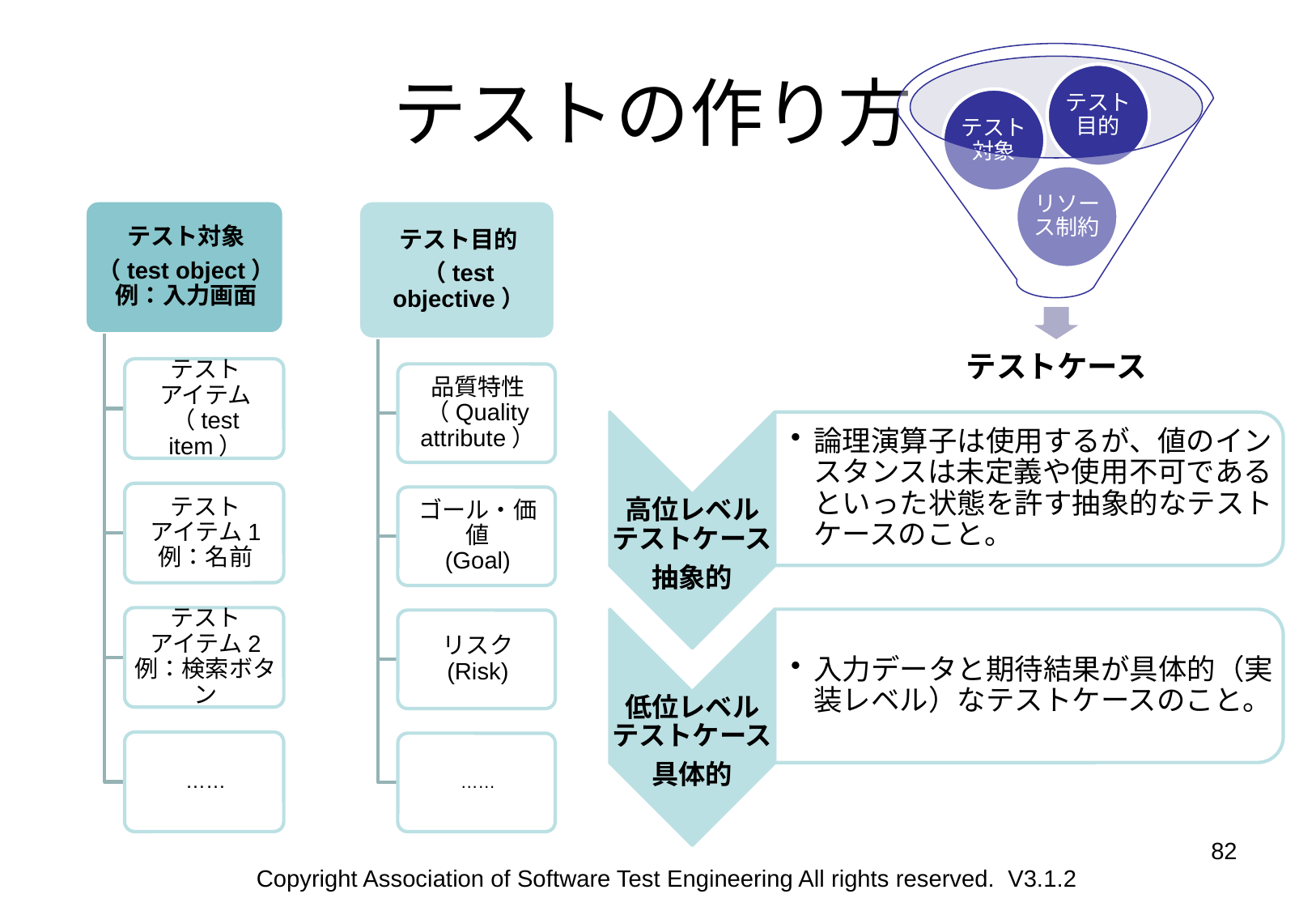

テストケース
リソース制約
テスト対象
テスト目的
# テストの作り方
テスト対象
（test object）
例：入力画面
テスト
アイテム
（test item）
テスト
アイテム1
例：名前
テスト
アイテム2
例：検索ボタン
……
テスト目的
（test objective）
品質特性
（Quality attribute）
ゴール・価値
(Goal)
リスク
(Risk)
……
高位レベル
テストケース
抽象的
論理演算子は使用するが、値のインスタンスは未定義や使用不可であるといった状態を許す抽象的なテストケースのこと。
低位レベル
テストケース
具体的
入力データと期待結果が具体的（実装レベル）なテストケースのこと。
82
Copyright Association of Software Test Engineering All rights reserved.  V3.1.2